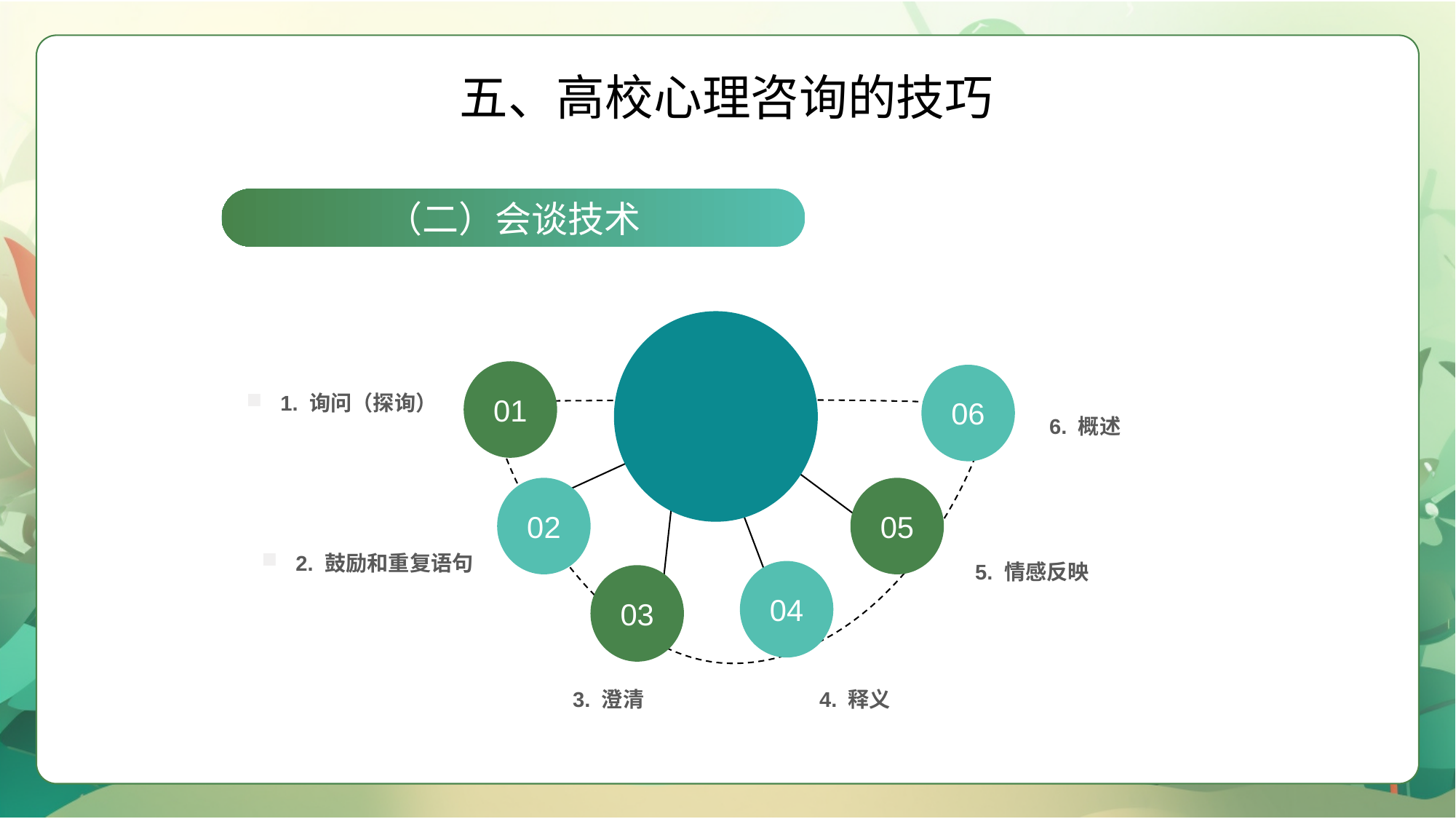

五、高校心理咨询的技巧
（二）会谈技术

01
06
1. 询问（探询）

6. 概述
02
05
2. 鼓励和重复语句
5. 情感反映
04
03
3. 澄清
4. 释义